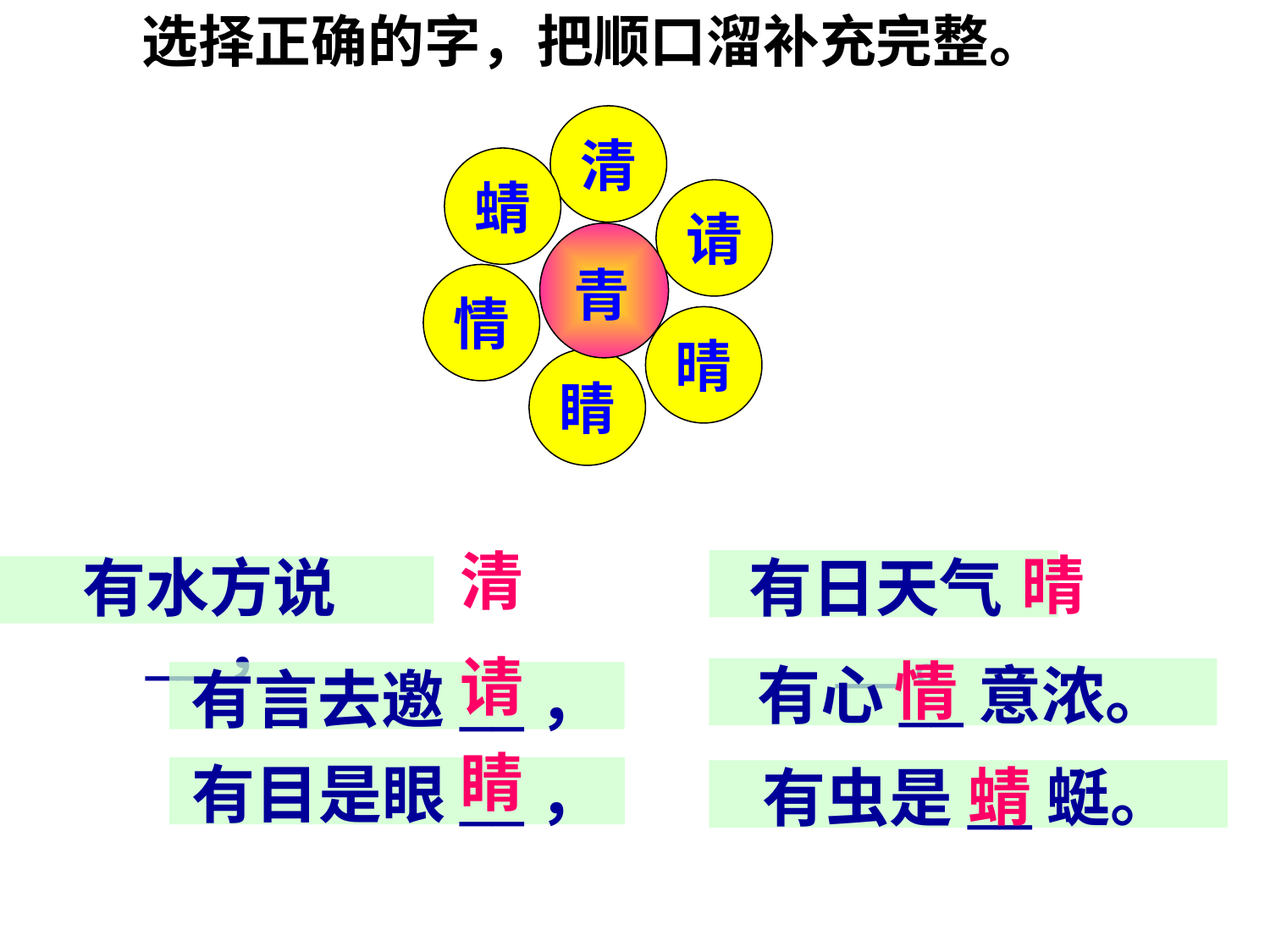

选择正确的字，把顺口溜补充完整。
清
蜻
请

青
情
晴
睛
清
晴
有日天气__。
有水方说__，
请
情
有心__意浓。
有言去邀__，
睛
蜻
有目是眼__，
有虫是__蜓。